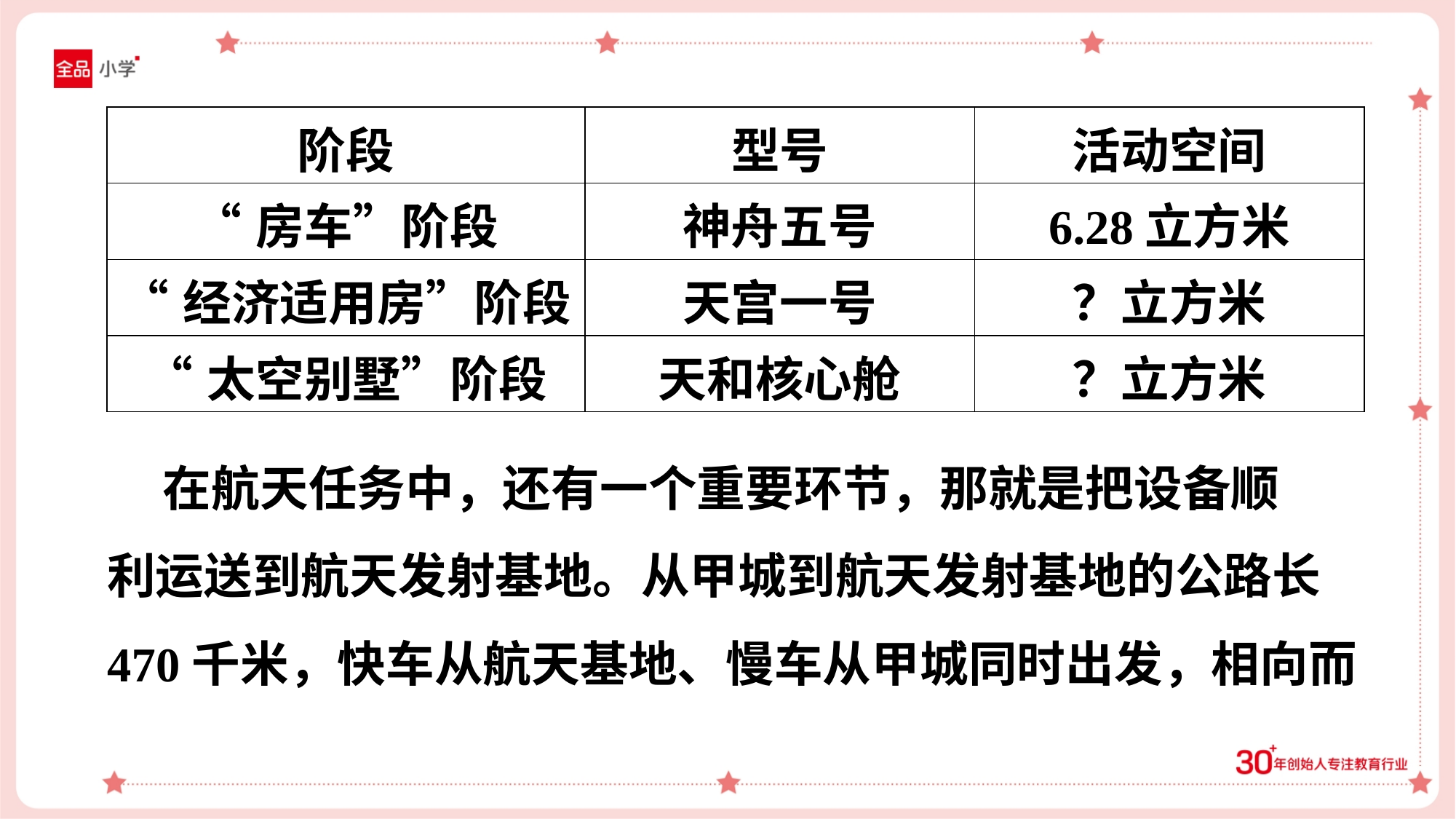

| 阶段 | 型号 | 活动空间 |
| --- | --- | --- |
| “房车”阶段 | 神舟五号 | 6.28立方米 |
| “经济适用房”阶段 | 天宫一号 | ？立方米 |
| “太空别墅”阶段 | 天和核心舱 | ？立方米 |
    在航天任务中，还有一个重要环节，那就是把设备顺
利运送到航天发射基地。从甲城到航天发射基地的公路长
470千米，快车从航天基地、慢车从甲城同时出发，相向而